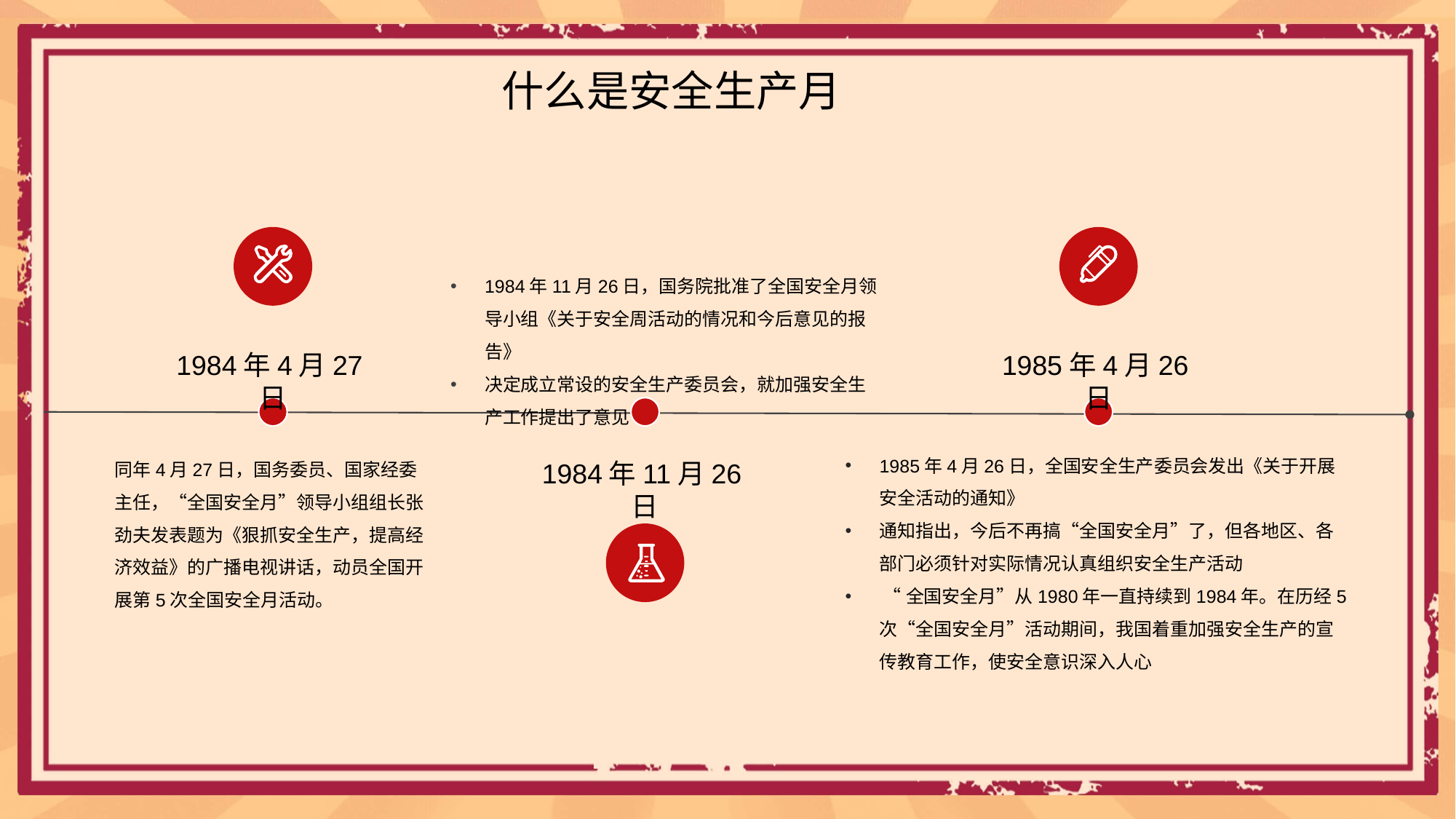

# 什么是安全生产月

1984年11月26日，国务院批准了全国安全月领导小组《关于安全周活动的情况和今后意见的报告》
决定成立常设的安全生产委员会，就加强安全生产工作提出了意见
1984年4月27日
1985年4月26日

1985年4月26日，全国安全生产委员会发出《关于开展安全活动的通知》
通知指出，今后不再搞“全国安全月”了，但各地区、各部门必须针对实际情况认真组织安全生产活动
 “全国安全月”从1980年一直持续到1984年。在历经5次“全国安全月”活动期间，我国着重加强安全生产的宣传教育工作，使安全意识深入人心
同年4月27日，国务委员、国家经委主任，“全国安全月”领导小组组长张劲夫发表题为《狠抓安全生产，提高经济效益》的广播电视讲话，动员全国开展第5次全国安全月活动。
1984年11月26日